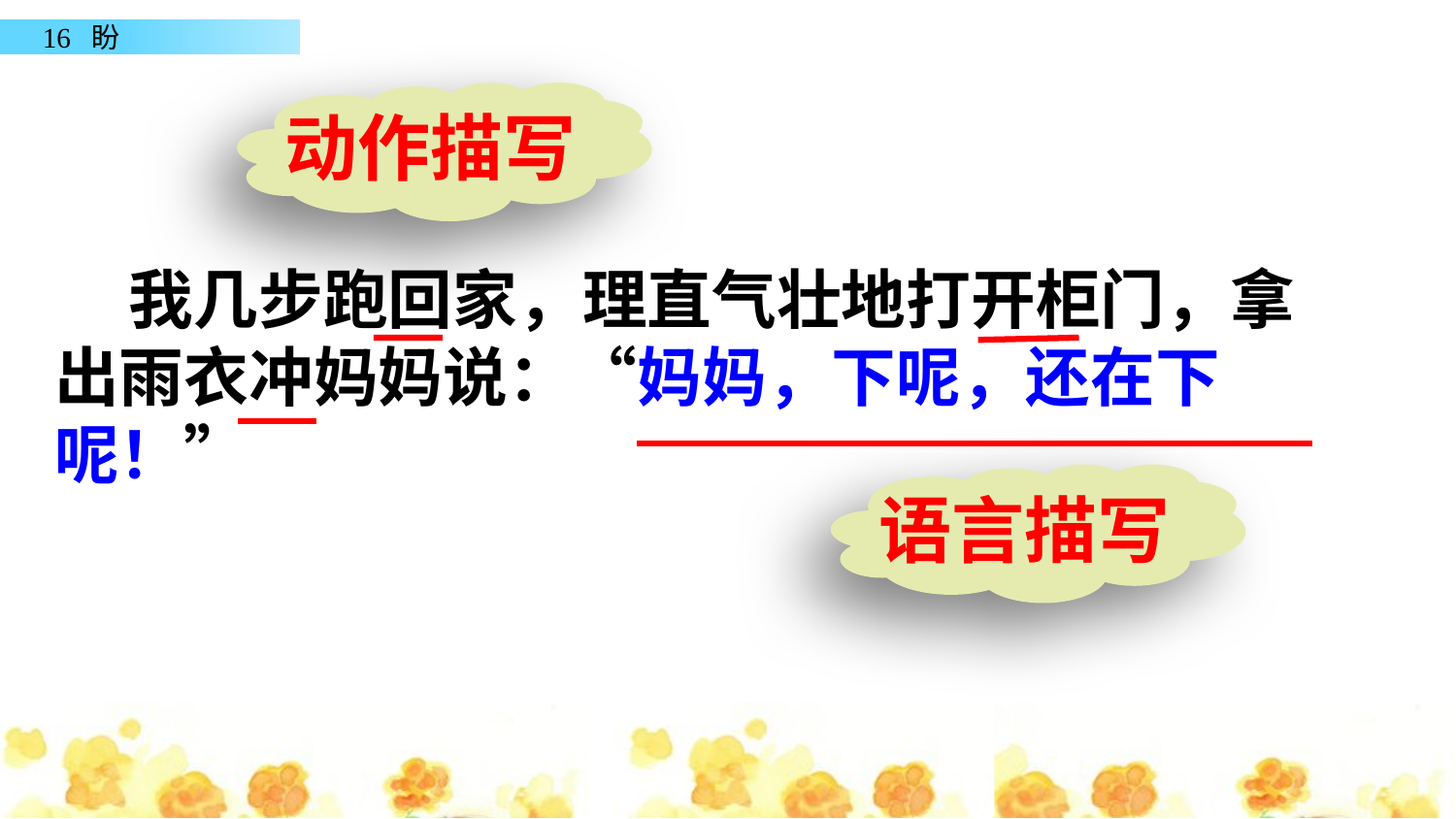

动作描写
    我几步跑回家，理直气壮地打开柜门，拿出雨衣冲妈妈说：“妈妈，下呢，还在下呢！”

语言描写